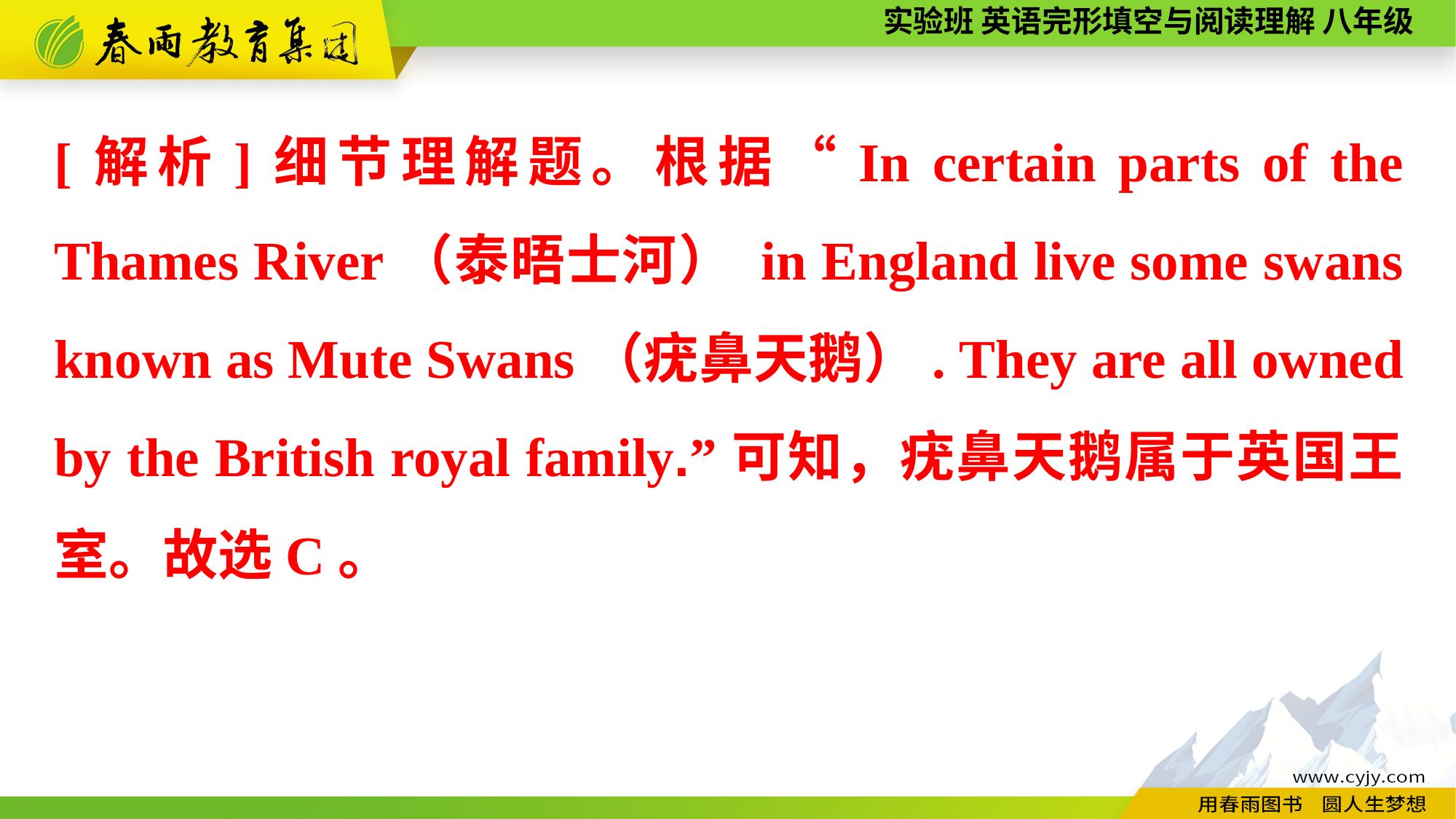

[解析]细节理解题。根据“In certain parts of the Thames River（泰晤士河） in England live some swans known as Mute Swans（疣鼻天鹅）. They are all owned by the British royal family.”可知，疣鼻天鹅属于英国王室。故选C。